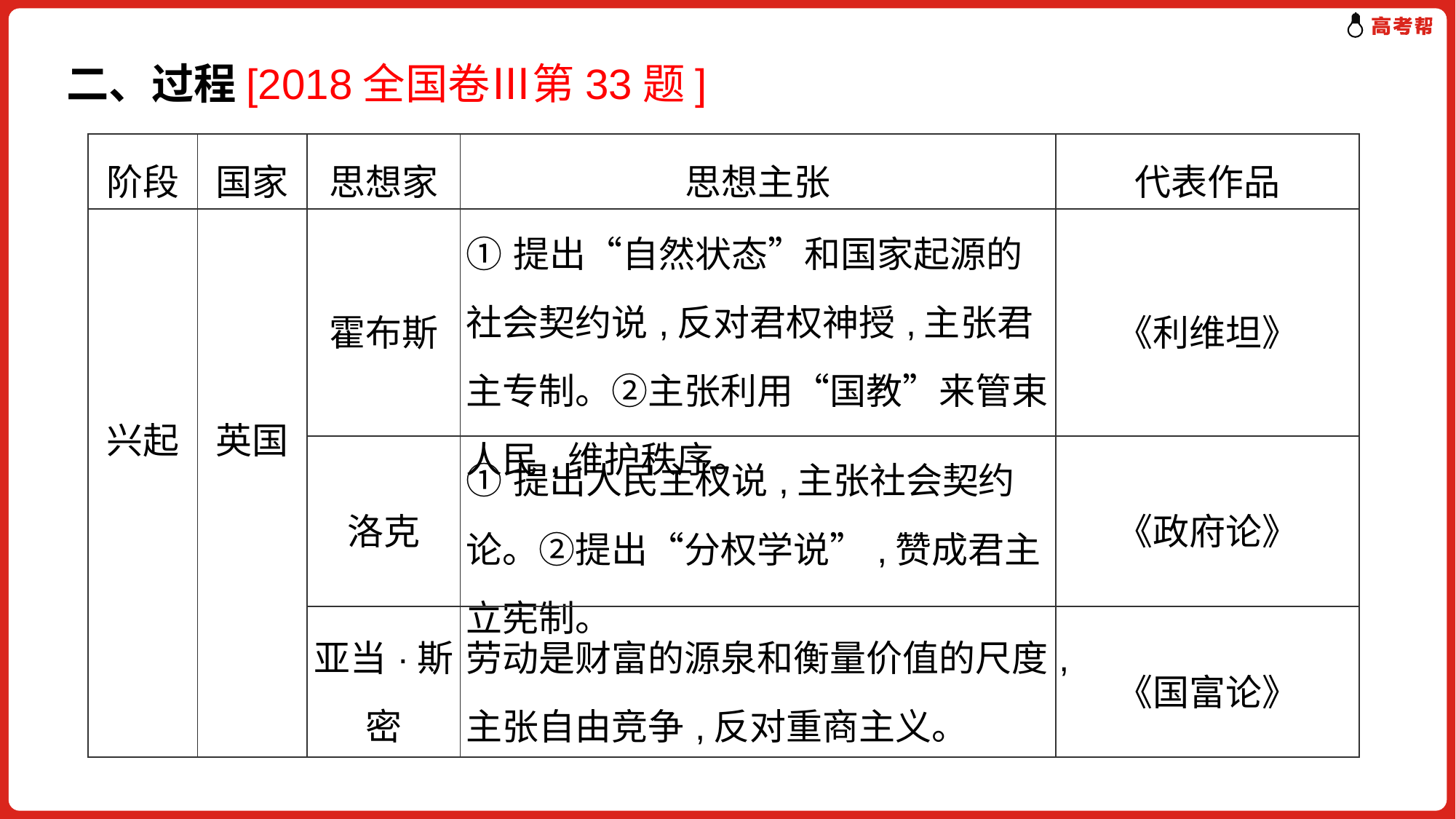

二、过程[2018全国卷Ⅲ第33题]
| 阶段 | 国家 | 思想家 | 思想主张 | 代表作品 |
| --- | --- | --- | --- | --- |
| 兴起 | 英国 | 霍布斯 | ①提出“自然状态”和国家起源的社会契约说,反对君权神授,主张君主专制。②主张利用“国教”来管束人民,维护秩序。 | 《利维坦》 |
|  |  | 洛克 | ①提出人民主权说,主张社会契约论。②提出“分权学说”,赞成君主立宪制。 | 《政府论》 |
|  |  | 亚当·斯密 | 劳动是财富的源泉和衡量价值的尺度,主张自由竞争,反对重商主义。 | 《国富论》 |